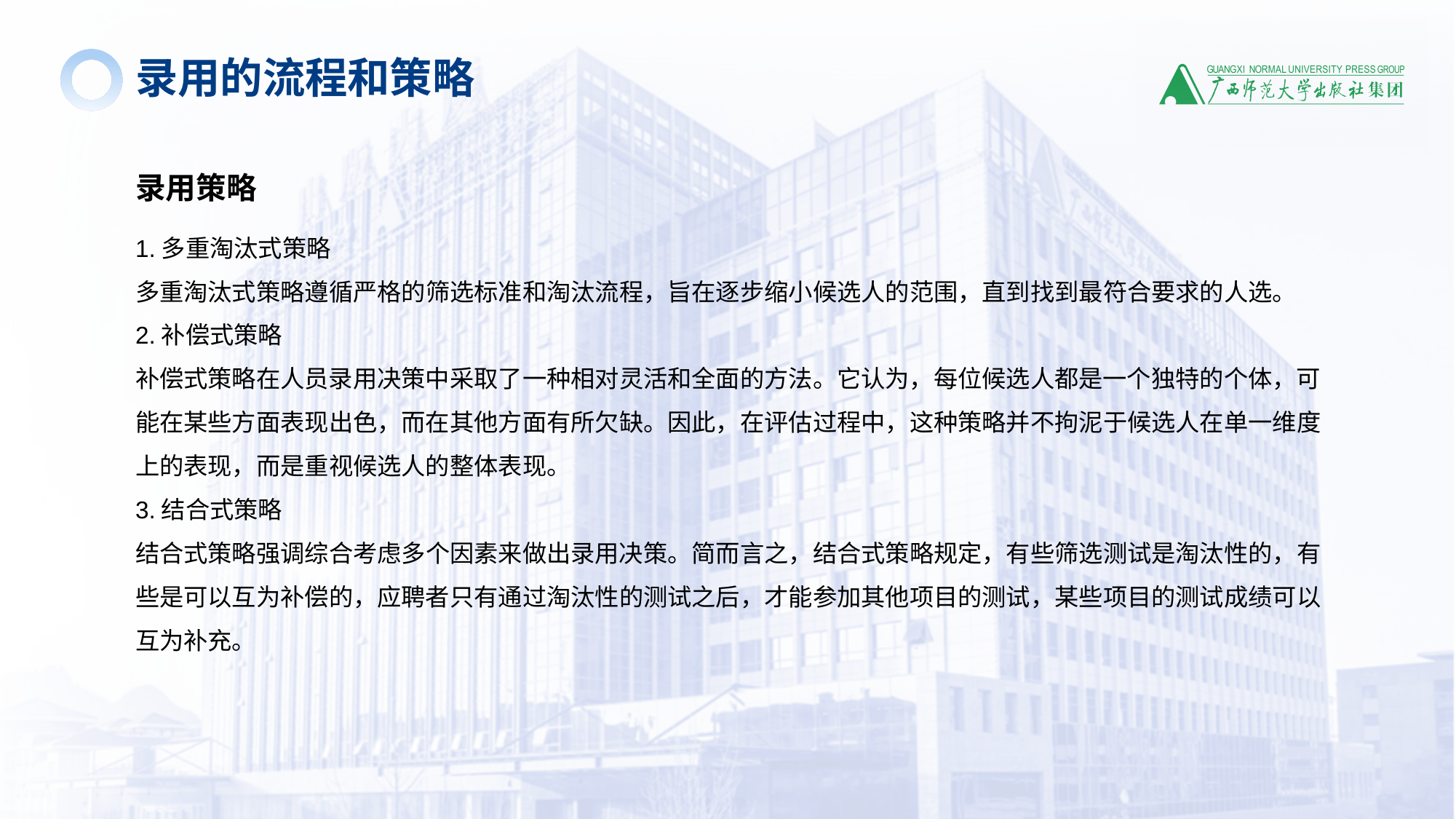

录用的流程和策略

录用策略
1.多重淘汰式策略
多重淘汰式策略遵循严格的筛选标准和淘汰流程，旨在逐步缩小候选人的范围，直到找到最符合要求的人选。
2.补偿式策略
补偿式策略在人员录用决策中采取了一种相对灵活和全面的方法。它认为，每位候选人都是一个独特的个体，可能在某些方面表现出色，而在其他方面有所欠缺。因此，在评估过程中，这种策略并不拘泥于候选人在单一维度上的表现，而是重视候选人的整体表现。
3.结合式策略
结合式策略强调综合考虑多个因素来做出录用决策。简而言之，结合式策略规定，有些筛选测试是淘汰性的，有些是可以互为补偿的，应聘者只有通过淘汰性的测试之后，才能参加其他项目的测试，某些项目的测试成绩可以互为补充。